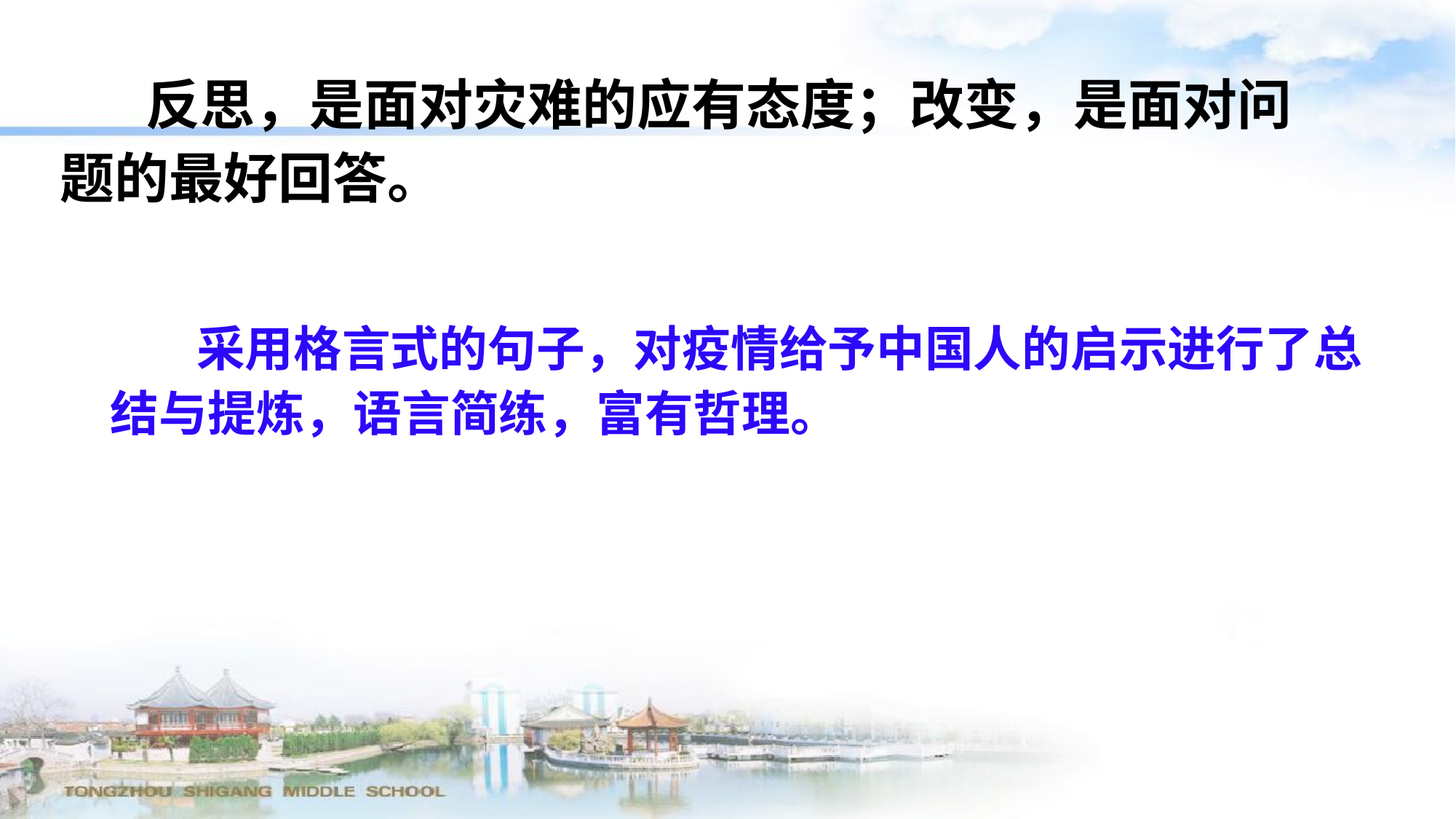

反思，是面对灾难的应有态度；改变，是面对问题的最好回答。
采用格言式的句子，对疫情给予中国人的启示进行了总结与提炼，语言简练，富有哲理。